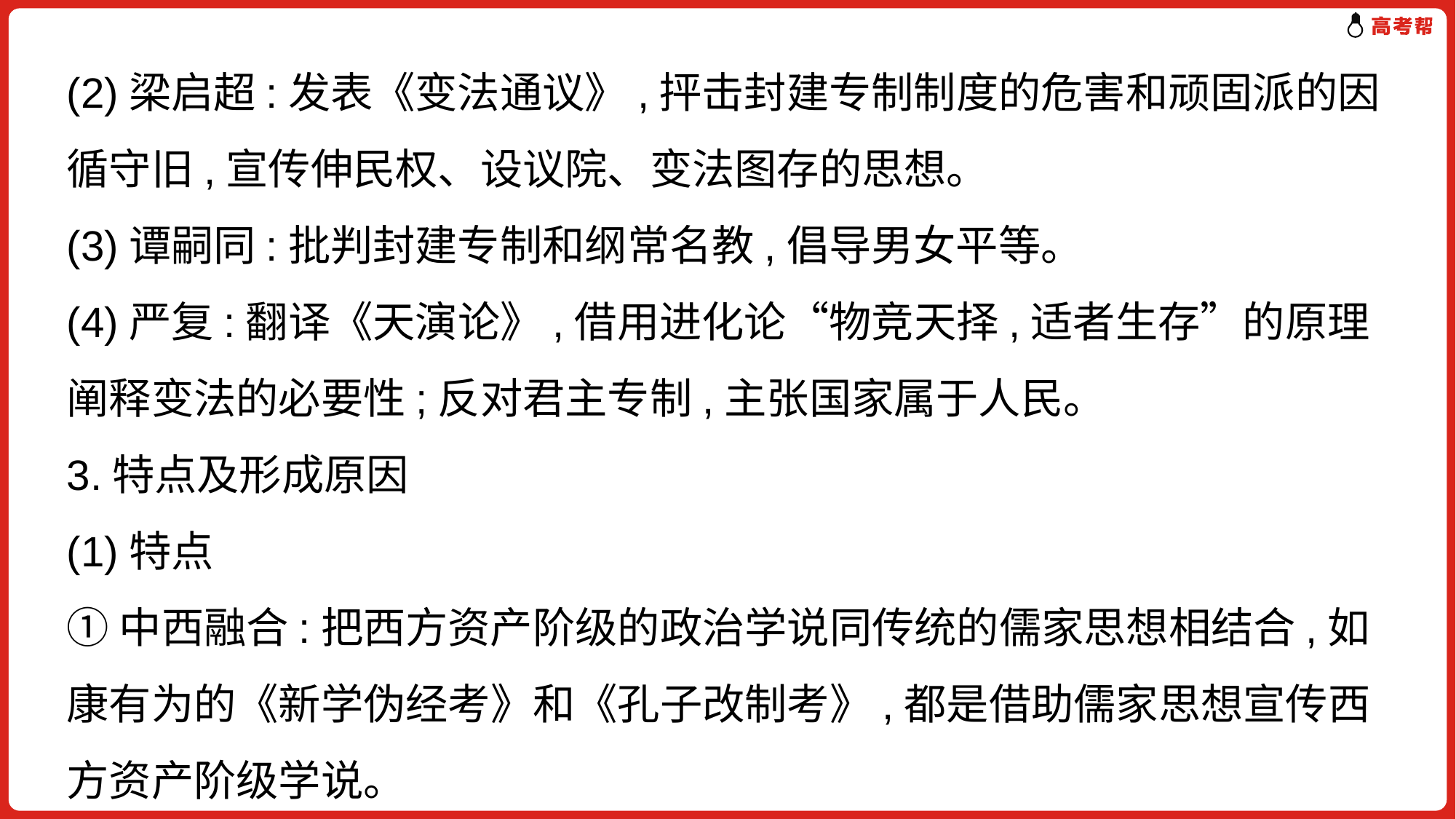

(2)梁启超:发表《变法通议》,抨击封建专制制度的危害和顽固派的因循守旧,宣传伸民权、设议院、变法图存的思想。
(3)谭嗣同:批判封建专制和纲常名教,倡导男女平等。
(4)严复:翻译《天演论》,借用进化论“物竞天择,适者生存”的原理阐释变法的必要性;反对君主专制,主张国家属于人民。
3.特点及形成原因
(1)特点
①中西融合:把西方资产阶级的政治学说同传统的儒家思想相结合,如康有为的《新学伪经考》和《孔子改制考》,都是借助儒家思想宣传西方资产阶级学说。